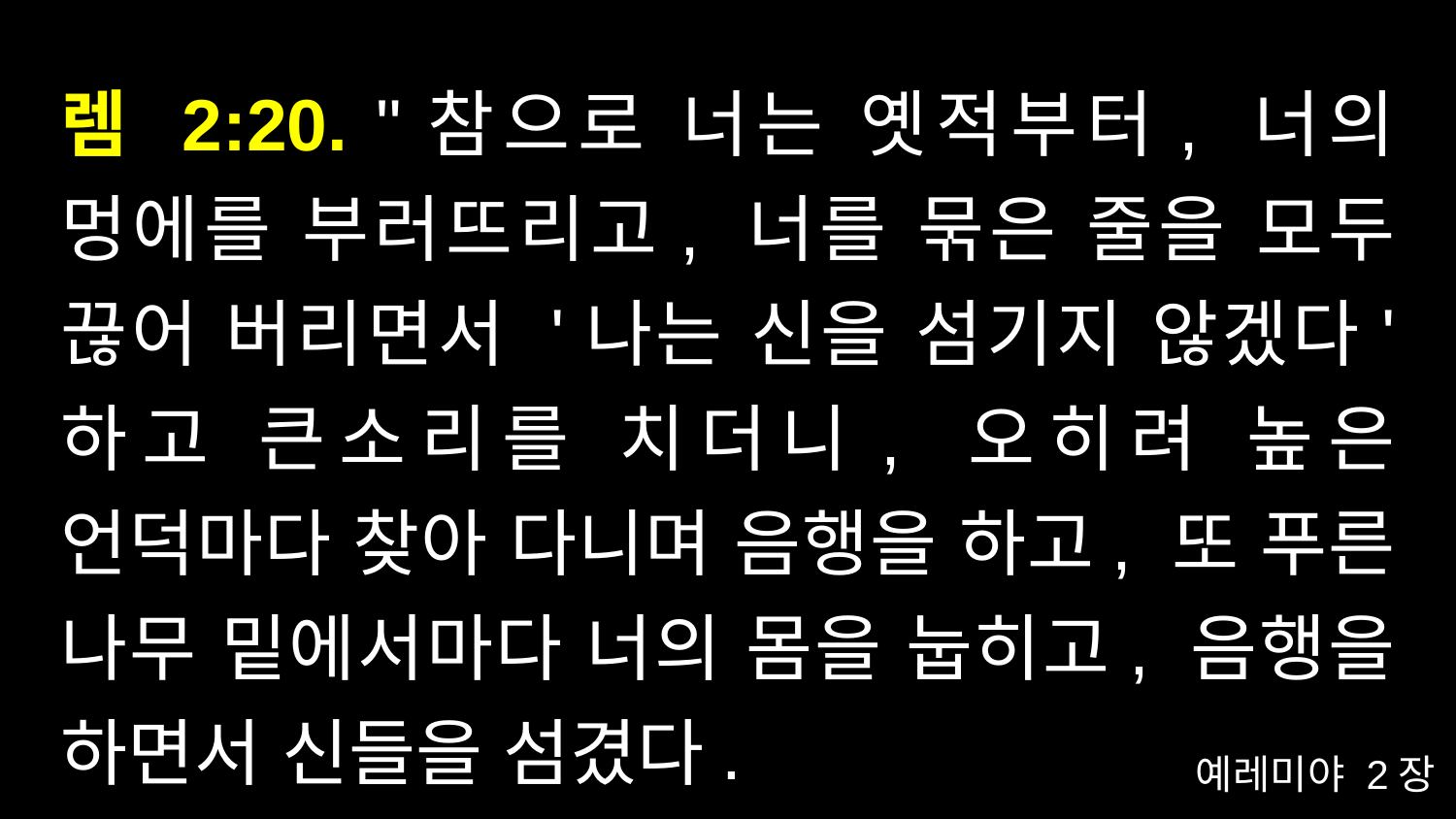

# 렘 2:20. "참으로 너는 옛적부터, 너의 멍에를 부러뜨리고, 너를 묶은 줄을 모두 끊어 버리면서 '나는 신을 섬기지 않겠다' 하고 큰소리를 치더니, 오히려 높은 언덕마다 찾아 다니며 음행을 하고, 또 푸른 나무 밑에서마다 너의 몸을 눕히고, 음행을 하면서 신들을 섬겼다.
예레미야 2장